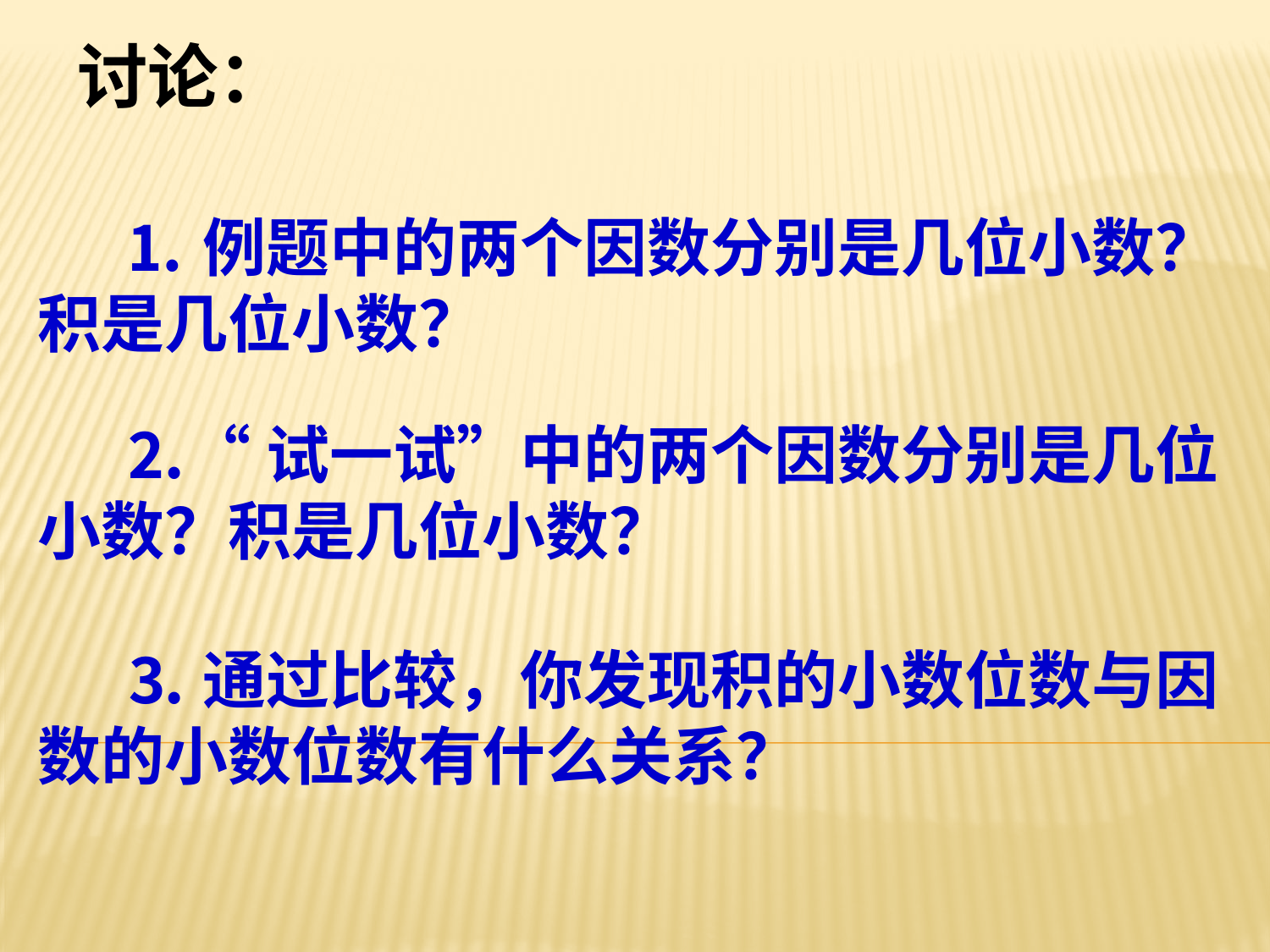

讨论：
      ⒈例题中的两个因数分别是几位小数？积是几位小数？

      ⒉“试一试”中的两个因数分别是几位小数？积是几位小数？

      ⒊通过比较，你发现积的小数位数与因数的小数位数有什么关系？